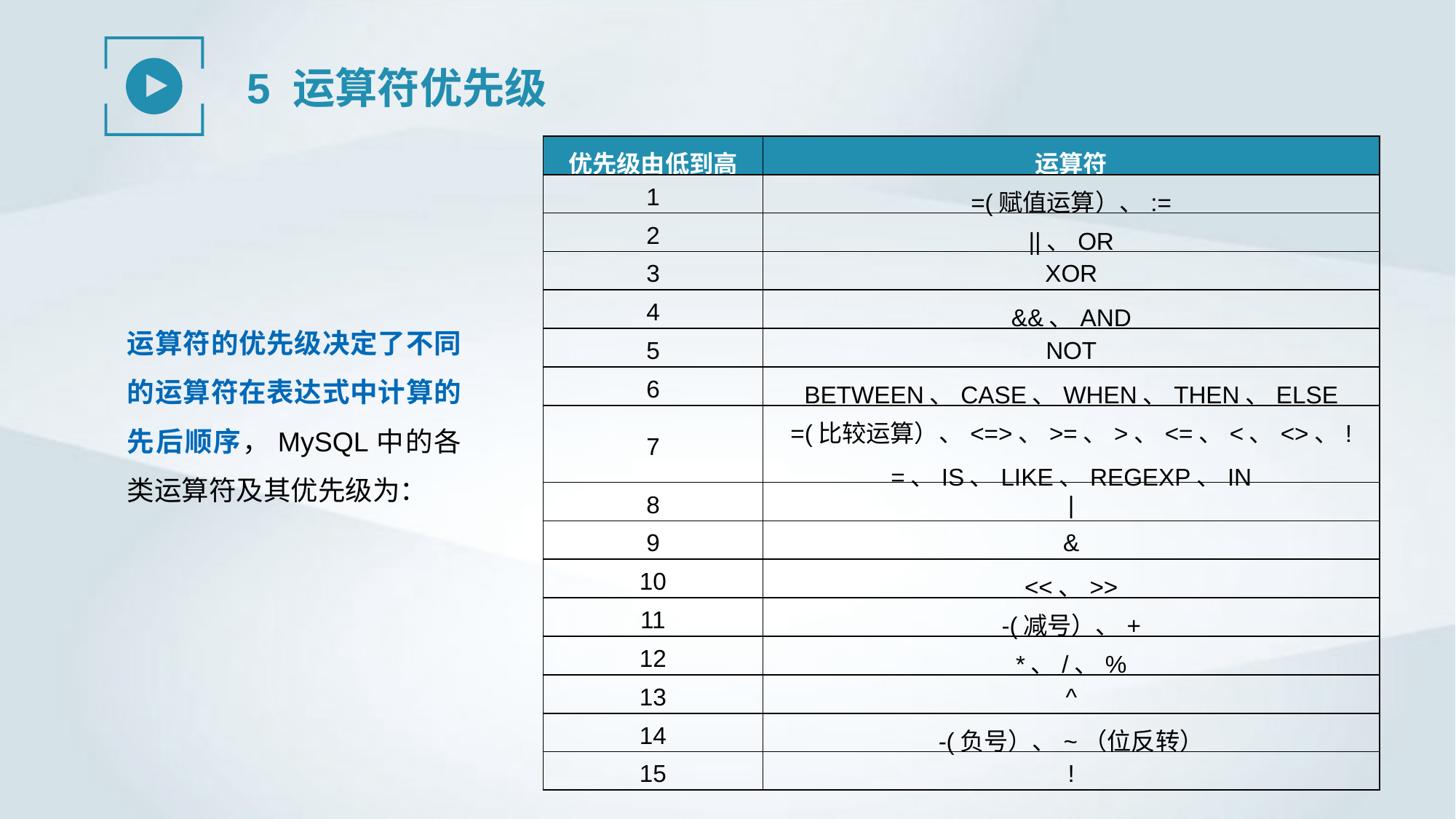

5 运算符优先级
| 优先级由低到高 | 运算符 |
| --- | --- |
| 1 | =(赋值运算）、:= |
| 2 | ||、OR |
| 3 | XOR |
| 4 | &&、AND |
| 5 | NOT |
| 6 | BETWEEN、CASE、WHEN、THEN、ELSE |
| 7 | =(比较运算）、<=>、>=、>、<=、<、<>、!=、IS、LIKE、REGEXP、IN |
| 8 | | |
| 9 | & |
| 10 | <<、>> |
| 11 | -(减号）、+ |
| 12 | \*、/、% |
| 13 | ^ |
| 14 | -(负号）、~（位反转） |
| 15 | ! |
运算符的优先级决定了不同的运算符在表达式中计算的先后顺序，MySQL中的各类运算符及其优先级为：